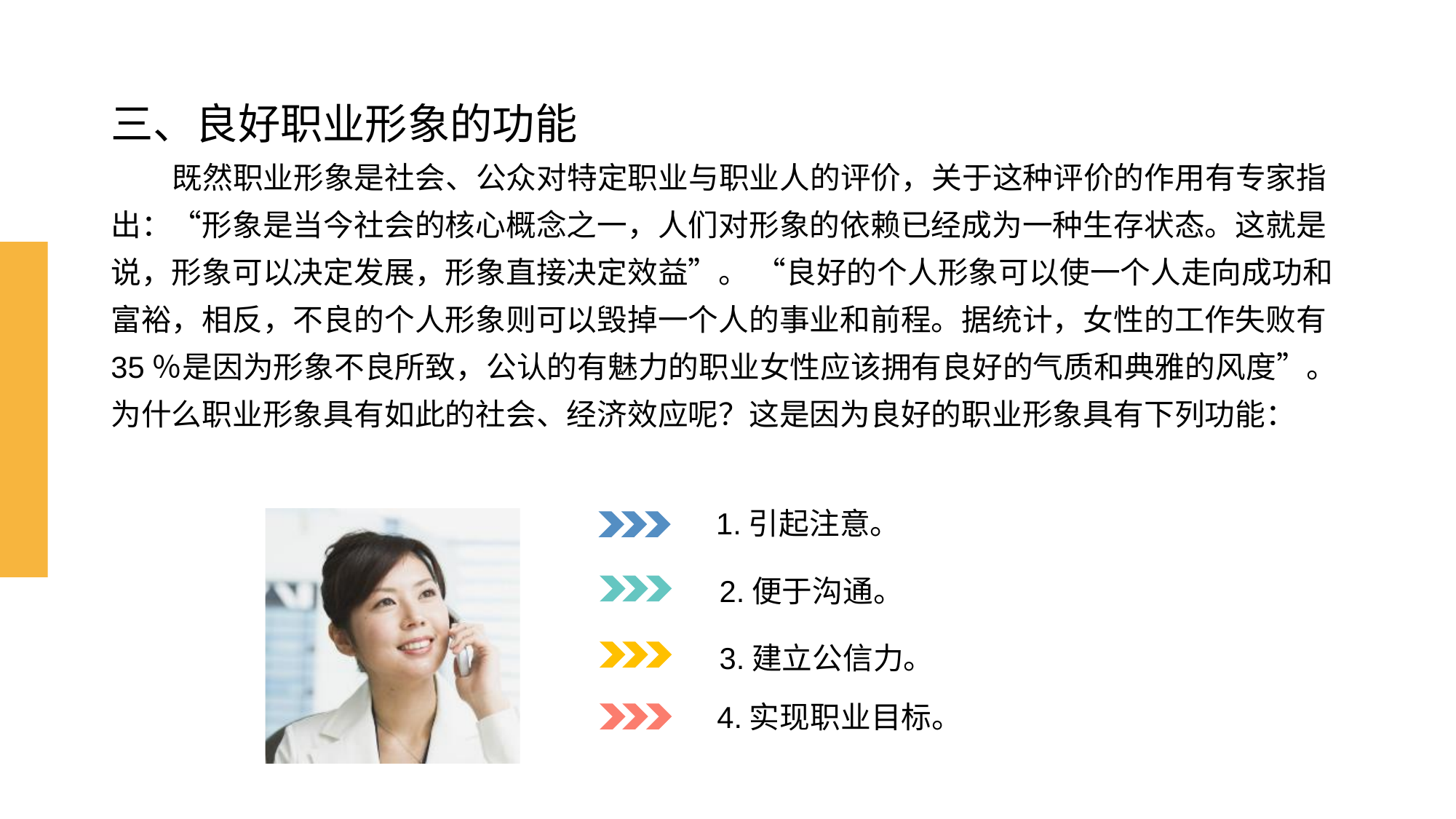

# 三、良好职业形象的功能
        既然职业形象是社会、公众对特定职业与职业人的评价，关于这种评价的作用有专家指出：“形象是当今社会的核心概念之一，人们对形象的依赖已经成为一种生存状态。这就是说，形象可以决定发展，形象直接决定效益”。 “良好的个人形象可以使一个人走向成功和富裕，相反，不良的个人形象则可以毁掉一个人的事业和前程。据统计，女性的工作失败有35％是因为形象不良所致，公认的有魅力的职业女性应该拥有良好的气质和典雅的风度”。为什么职业形象具有如此的社会、经济效应呢？这是因为良好的职业形象具有下列功能：

 1.引起注意。

2.便于沟通。

3.建立公信力。

4.实现职业目标。